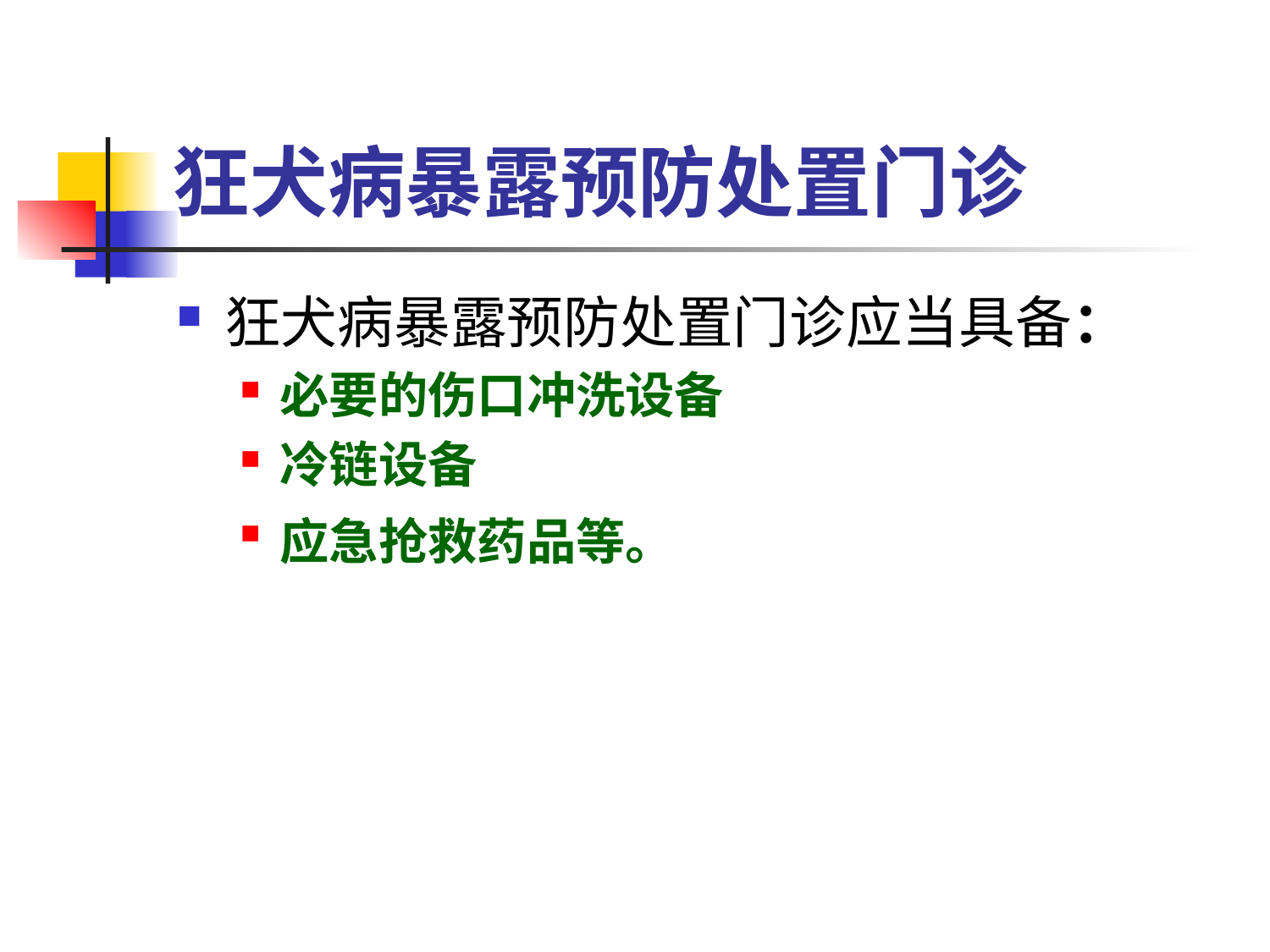

# 狂犬病暴露预防处置门诊
狂犬病暴露预防处置门诊应当具备：
必要的伤口冲洗设备
冷链设备
应急抢救药品等。